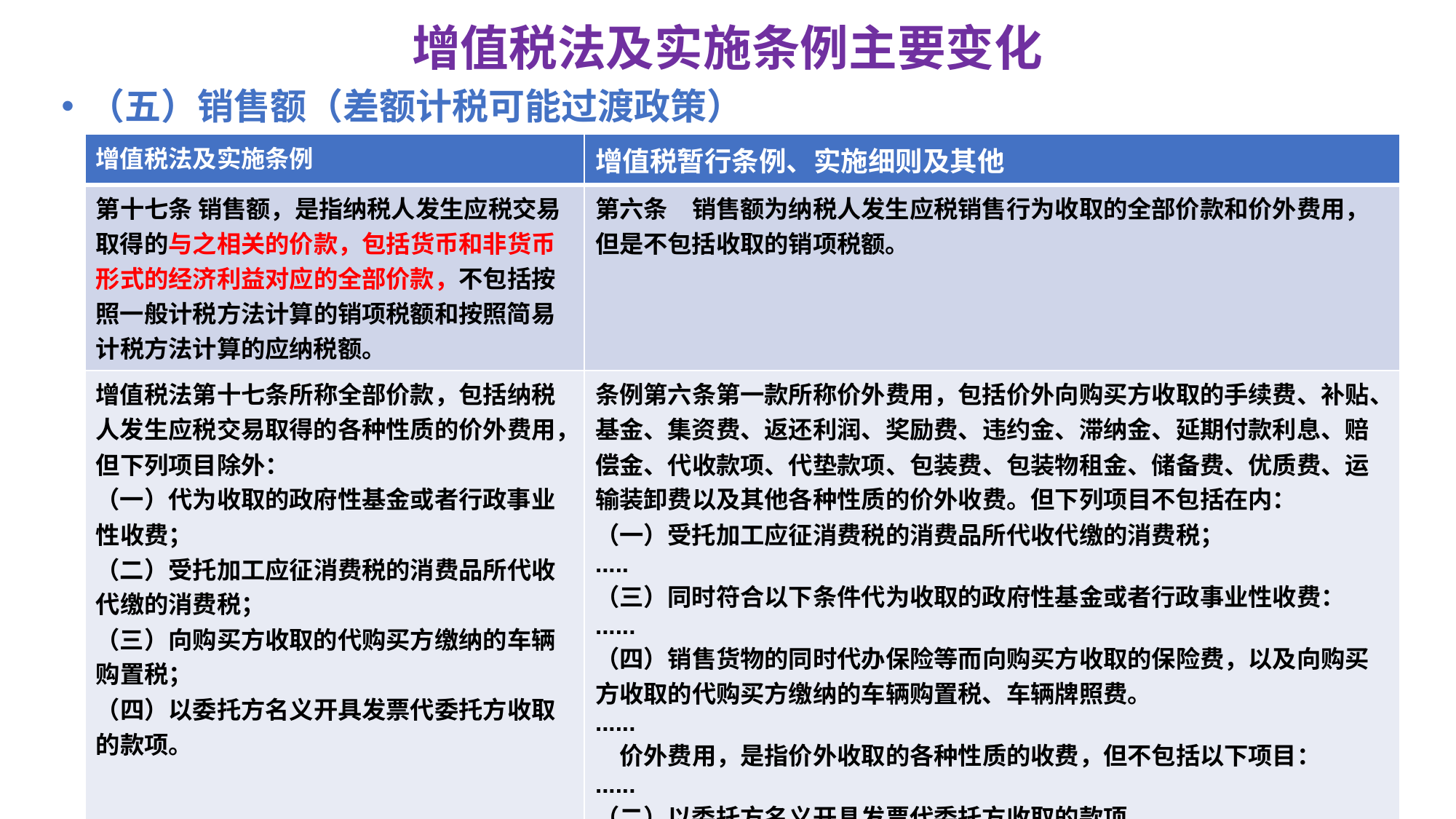

# 增值税法及实施条例主要变化
（五）销售额（差额计税可能过渡政策）

| 增值税法及实施条例 | 增值税暂行条例、实施细则及其他 |
| --- | --- |
| 第十七条 销售额，是指纳税人发生应税交易取得的与之相关的价款，包括货币和非货币形式的经济利益对应的全部价款，不包括按照一般计税方法计算的销项税额和按照简易计税方法计算的应纳税额。 | 第六条　销售额为纳税人发生应税销售行为收取的全部价款和价外费用，但是不包括收取的销项税额。 |
| 增值税法第十七条所称全部价款，包括纳税人发生应税交易取得的各种性质的价外费用，但下列项目除外： （一）代为收取的政府性基金或者行政事业性收费； （二）受托加工应征消费税的消费品所代收代缴的消费税； （三）向购买方收取的代购买方缴纳的车辆购置税； （四）以委托方名义开具发票代委托方收取的款项。 | 条例第六条第一款所称价外费用，包括价外向购买方收取的手续费、补贴、基金、集资费、返还利润、奖励费、违约金、滞纳金、延期付款利息、赔偿金、代收款项、代垫款项、包装费、包装物租金、储备费、优质费、运输装卸费以及其他各种性质的价外收费。但下列项目不包括在内： （一）受托加工应征消费税的消费品所代收代缴的消费税； ..... （三）同时符合以下条件代为收取的政府性基金或者行政事业性收费： ...... （四）销售货物的同时代办保险等而向购买方收取的保险费，以及向购买方收取的代购买方缴纳的车辆购置税、车辆牌照费。 ...... 　价外费用，是指价外收取的各种性质的收费，但不包括以下项目： ...... （二）以委托方名义开具发票代委托方收取的款项 |